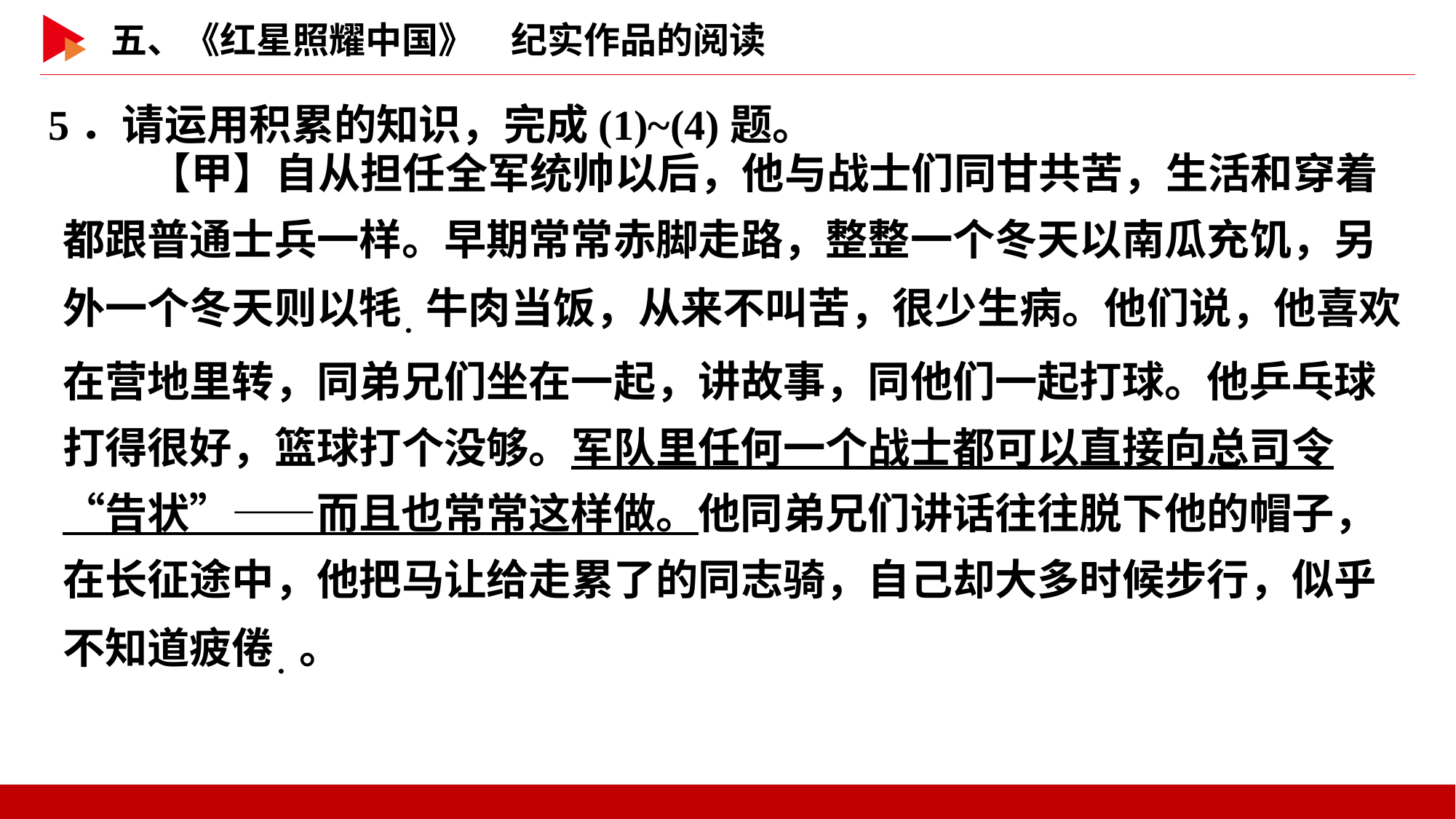

5．请运用积累的知识，完成(1)~(4)题。
【甲】自从担任全军统帅以后，他与战士们同甘共苦，生活和穿着都跟普通士兵一样。早期常常赤脚走路，整整一个冬天以南瓜充饥，另外一个冬天则以牦．牛肉当饭，从来不叫苦，很少生病。他们说，他喜欢在营地里转，同弟兄们坐在一起，讲故事，同他们一起打球。他乒乓球打得很好，篮球打个没够。军队里任何一个战士都可以直接向总司令“告状”——而且也常常这样做。他同弟兄们讲话往往脱下他的帽子，在长征途中，他把马让给走累了的同志骑，自己却大多时候步行，似乎不知道疲倦．。